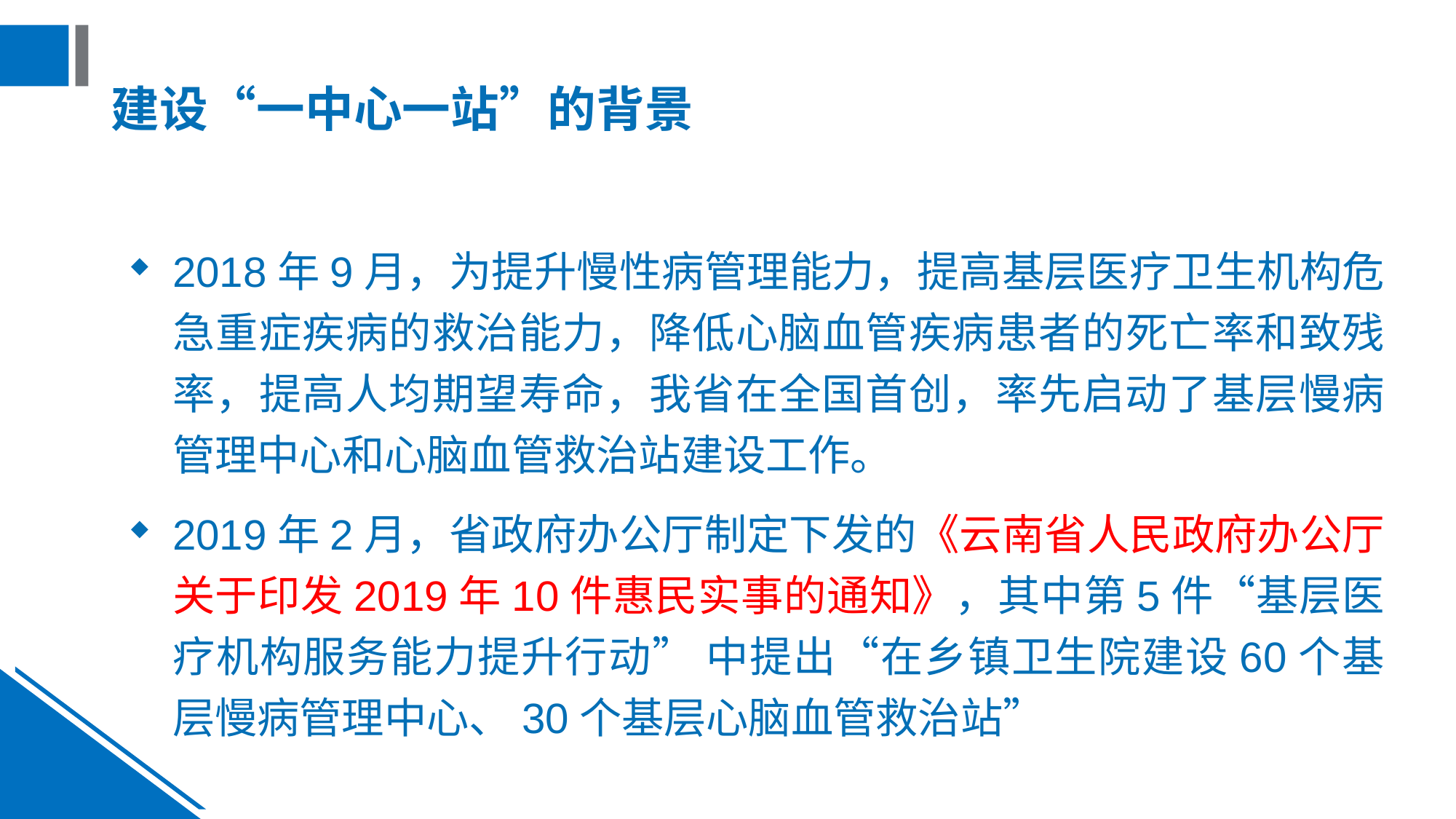

# 建设“一中心一站”的背景

2018年9月，为提升慢性病管理能力，提高基层医疗卫生机构危急重症疾病的救治能力，降低心脑血管疾病患者的死亡率和致残率，提高人均期望寿命，我省在全国首创，率先启动了基层慢病管理中心和心脑血管救治站建设工作。
2019年2月，省政府办公厅制定下发的《云南省人民政府办公厅关于印发2019年10件惠民实事的通知》，其中第5件“基层医疗机构服务能力提升行动” 中提出“在乡镇卫生院建设60个基层慢病管理中心、30个基层心脑血管救治站”